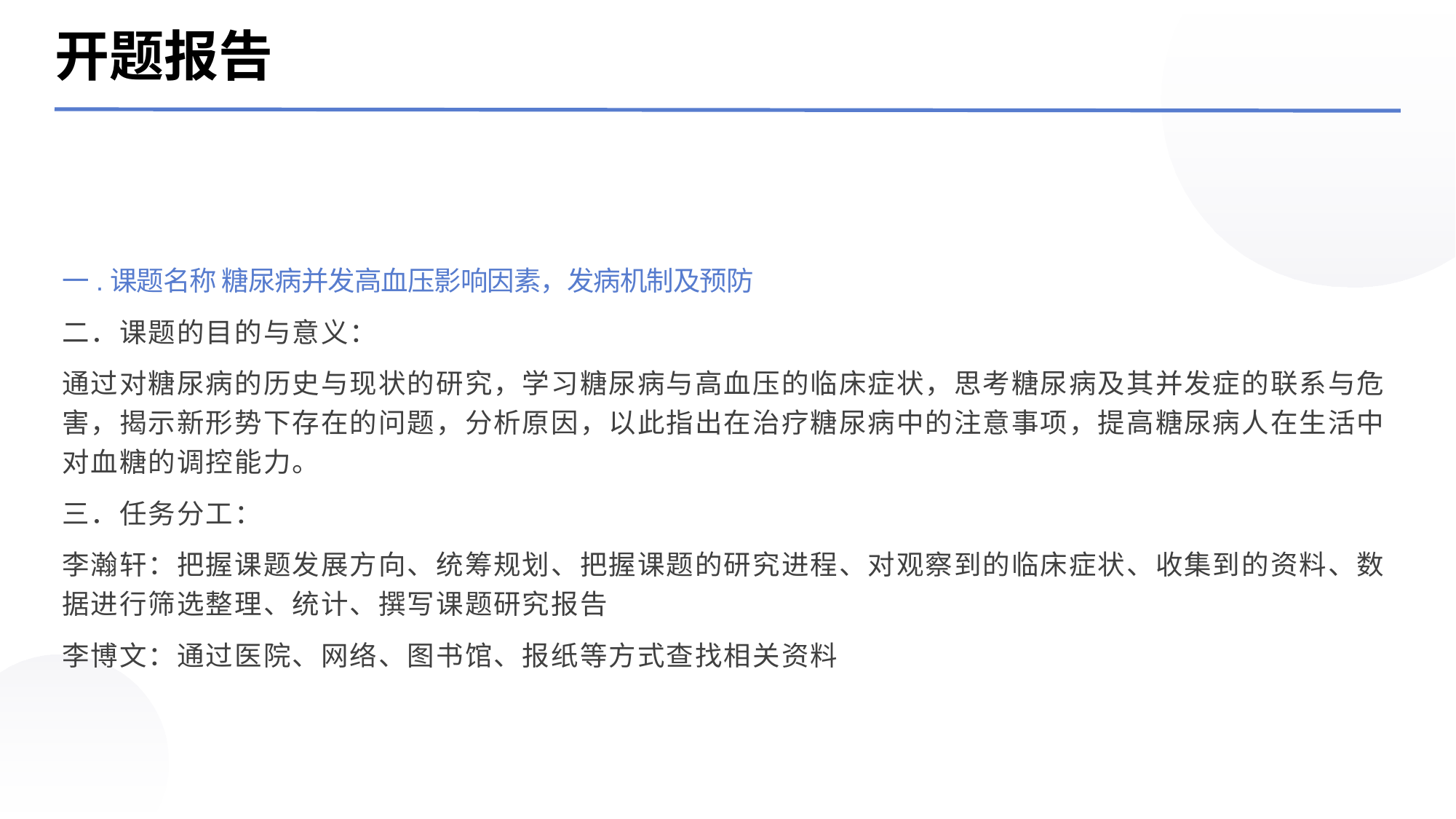

开题报告
一.课题名称 糖尿病并发高血压影响因素，发病机制及预防
二．课题的目的与意义：
通过对糖尿病的历史与现状的研究，学习糖尿病与高血压的临床症状，思考糖尿病及其并发症的联系与危害，揭示新形势下存在的问题，分析原因，以此指出在治疗糖尿病中的注意事项，提高糖尿病人在生活中对血糖的调控能力。
三．任务分工：
李瀚轩：把握课题发展方向、统筹规划、把握课题的研究进程、对观察到的临床症状、收集到的资料、数据进行筛选整理、统计、撰写课题研究报告
李博文：通过医院、网络、图书馆、报纸等方式查找相关资料